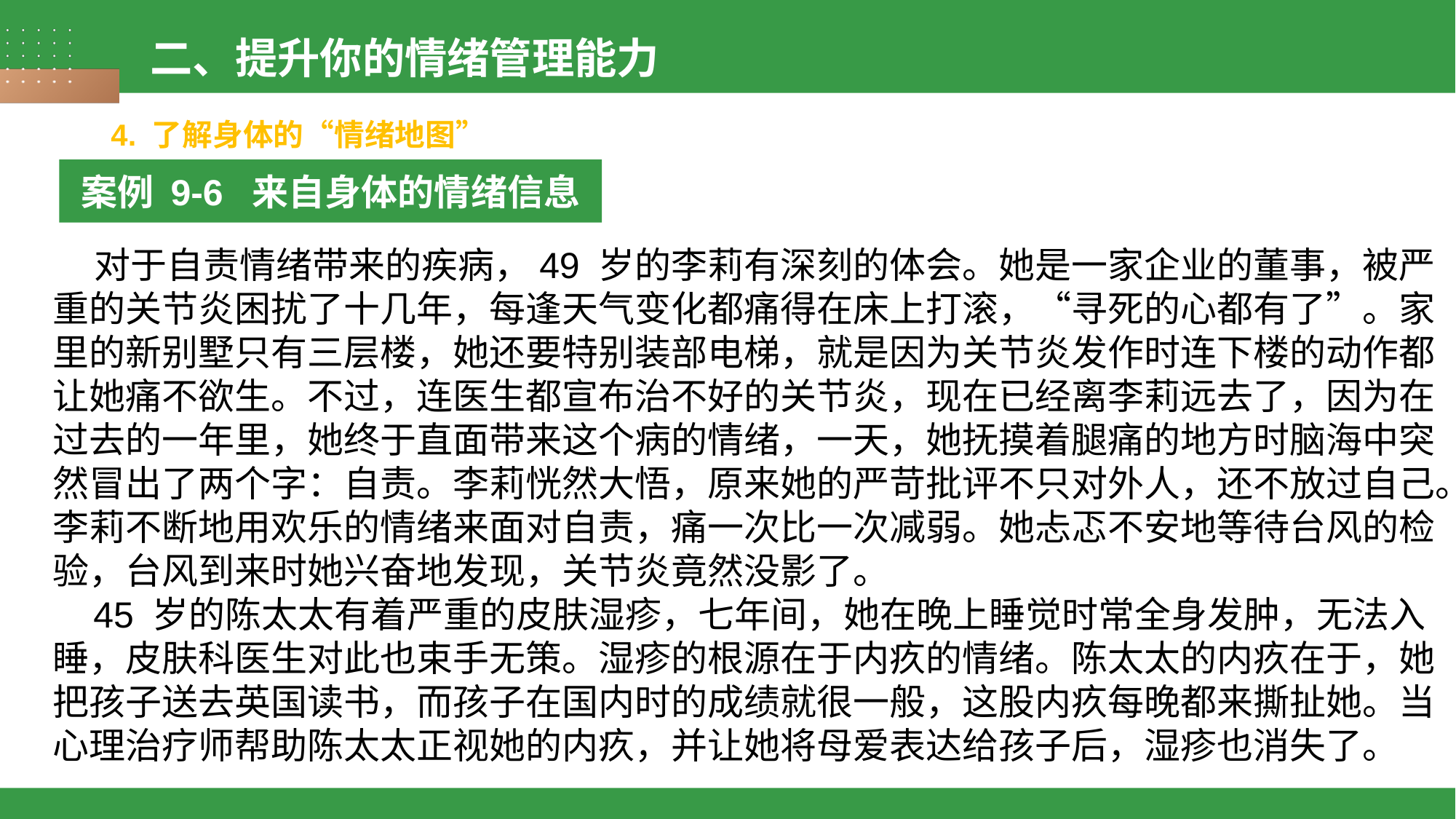

二、提升你的情绪管理能力
4. 了解身体的“情绪地图”
案例 9-6  来自身体的情绪信息
    对于自责情绪带来的疾病，49 岁的李莉有深刻的体会。她是一家企业的董事，被严重的关节炎困扰了十几年，每逢天气变化都痛得在床上打滚，“寻死的心都有了”。家里的新别墅只有三层楼，她还要特别装部电梯，就是因为关节炎发作时连下楼的动作都让她痛不欲生。不过，连医生都宣布治不好的关节炎，现在已经离李莉远去了，因为在过去的一年里，她终于直面带来这个病的情绪，一天，她抚摸着腿痛的地方时脑海中突然冒出了两个字：自责。李莉恍然大悟，原来她的严苛批评不只对外人，还不放过自己。李莉不断地用欢乐的情绪来面对自责，痛一次比一次减弱。她忐忑不安地等待台风的检验，台风到来时她兴奋地发现，关节炎竟然没影了。
    45 岁的陈太太有着严重的皮肤湿疹，七年间，她在晚上睡觉时常全身发肿，无法入睡，皮肤科医生对此也束手无策。湿疹的根源在于内疚的情绪。陈太太的内疚在于，她把孩子送去英国读书，而孩子在国内时的成绩就很一般，这股内疚每晚都来撕扯她。当心理治疗师帮助陈太太正视她的内疚，并让她将母爱表达给孩子后，湿疹也消失了。